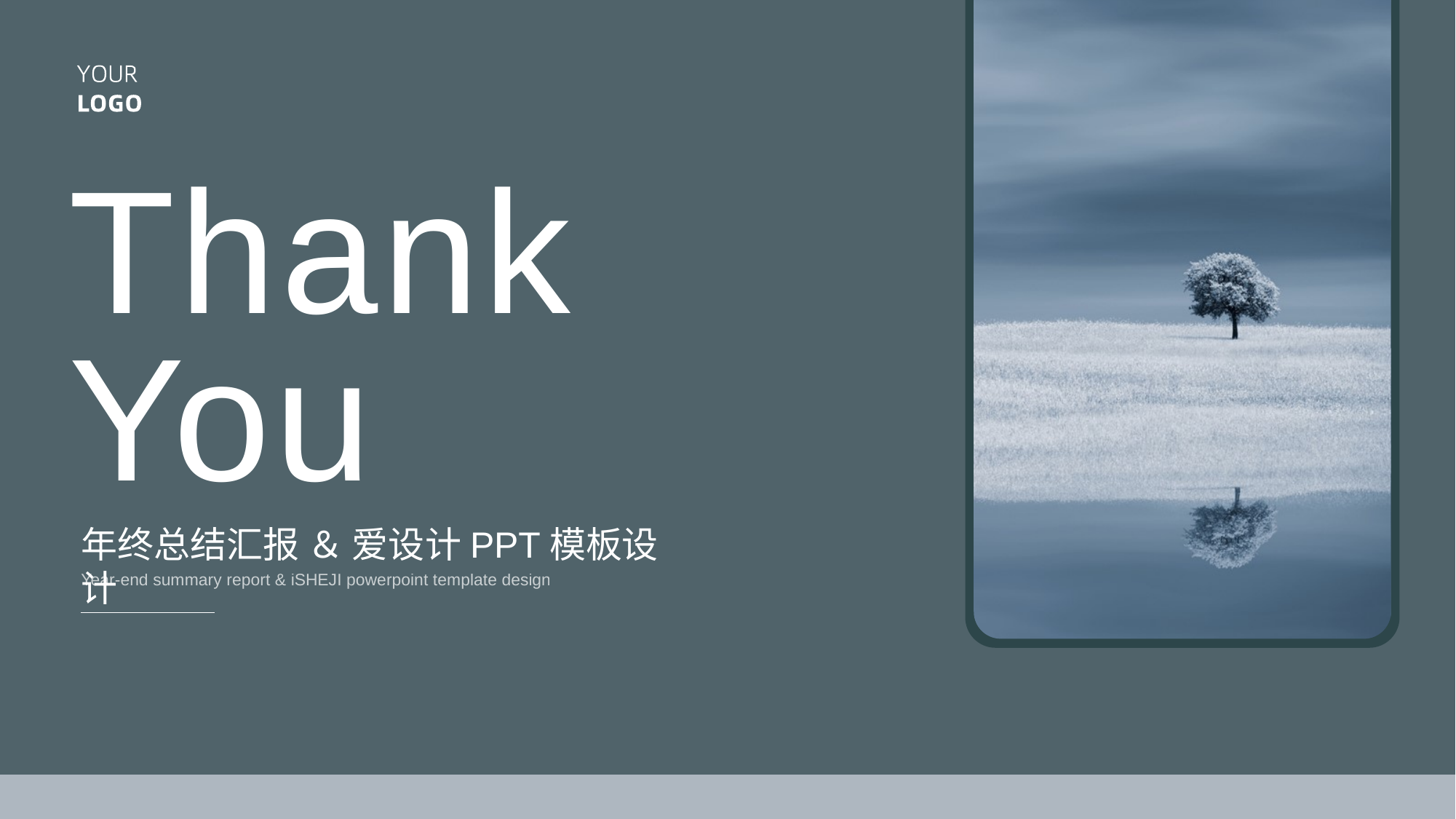

Thank
You
年终总结汇报 ＆ 爱设计PPT模板设计
Year-end summary report & iSHEJI powerpoint template design